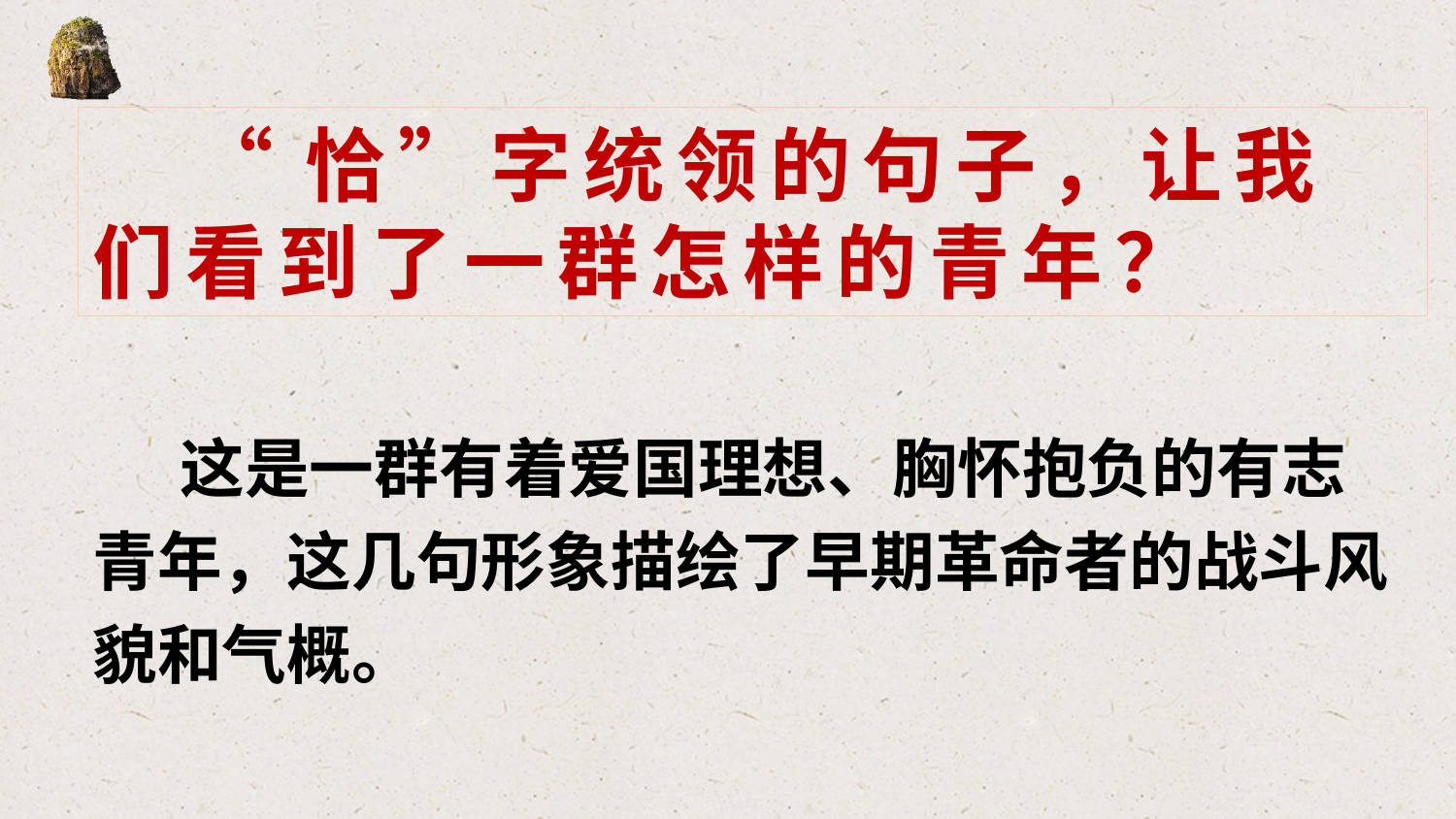

“恰”字统领的句子，让我们看到了一群怎样的青年？
    这是一群有着爱国理想、胸怀抱负的有志青年，这几句形象描绘了早期革命者的战斗风貌和气概。